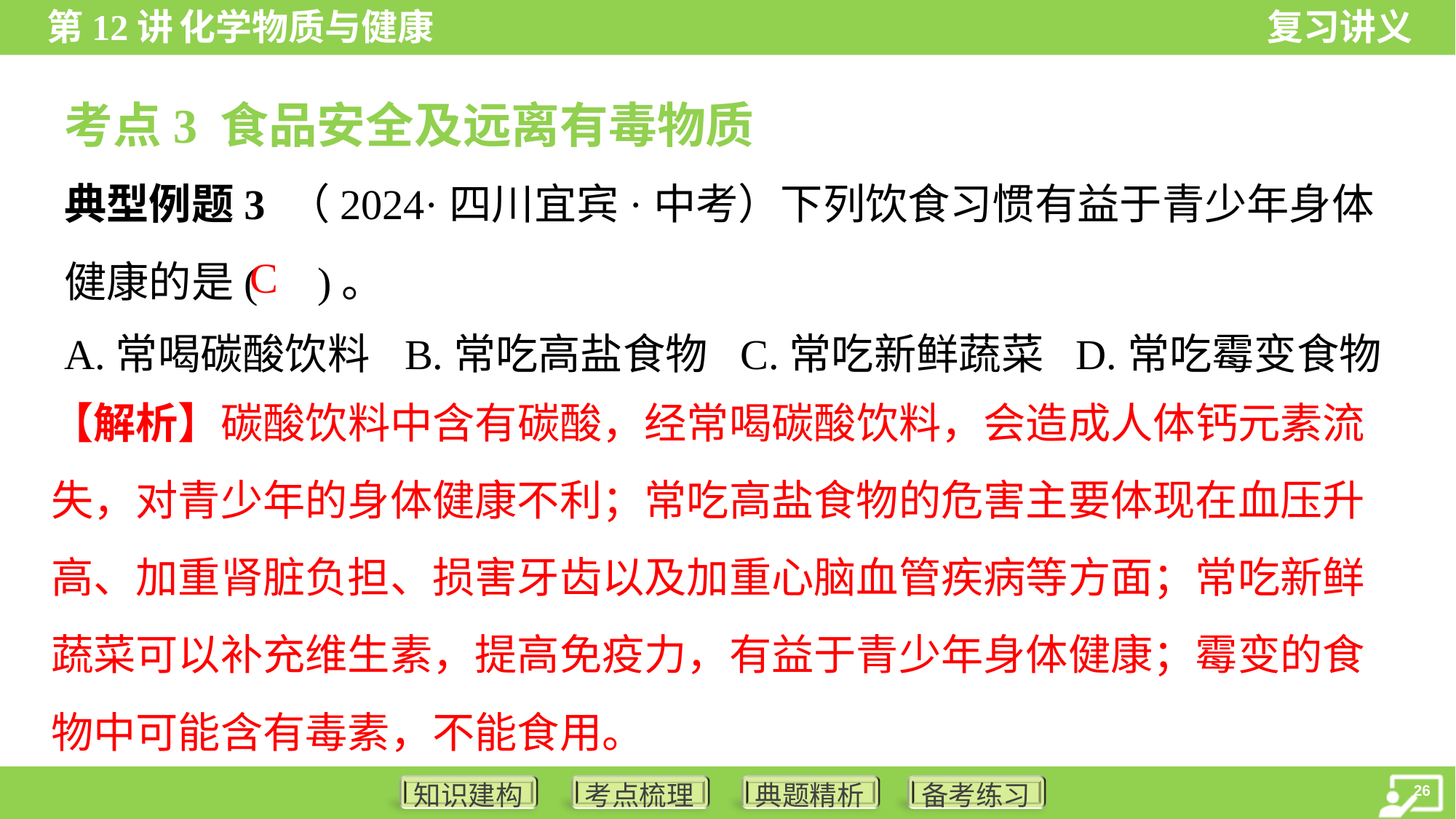

考点3 食品安全及远离有毒物质
典型例题3 （2024·四川宜宾·中考）下列饮食习惯有益于青少年身体健康的是(     )。
C
A.常喝碳酸饮料	B.常吃高盐食物	C.常吃新鲜蔬菜	D.常吃霉变食物
【解析】碳酸饮料中含有碳酸，经常喝碳酸饮料，会造成人体钙元素流失，对青少年的身体健康不利；常吃高盐食物的危害主要体现在血压升高、加重肾脏负担、损害牙齿以及加重心脑血管疾病等方面；常吃新鲜蔬菜可以补充维生素，提高免疫力，有益于青少年身体健康；霉变的食物中可能含有毒素，不能食用。